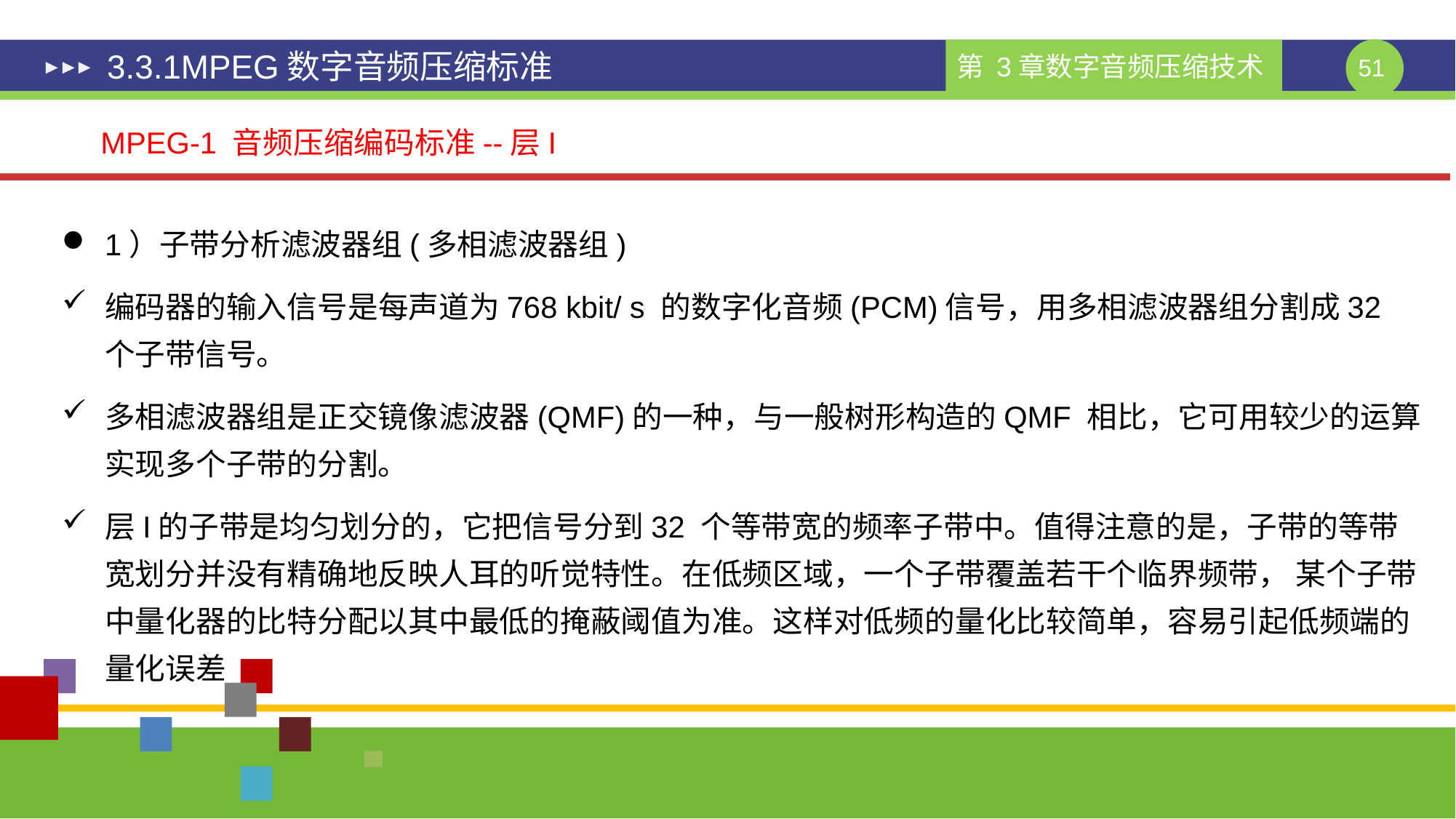

# 3.3.1MPEG数字音频压缩标准
MPEG-1 音频压缩编码标准--层I

1）子带分析滤波器组(多相滤波器组)
编码器的输入信号是每声道为768 kbit/ s 的数字化音频(PCM)信号，用多相滤波器组分割成32 个子带信号。
多相滤波器组是正交镜像滤波器(QMF)的一种，与一般树形构造的QMF 相比，它可用较少的运算实现多个子带的分割。
层I的子带是均匀划分的，它把信号分到32 个等带宽的频率子带中。值得注意的是，子带的等带宽划分并没有精确地反映人耳的听觉特性。在低频区域，一个子带覆盖若干个临界频带， 某个子带中量化器的比特分配以其中最低的掩蔽阈值为准。这样对低频的量化比较简单，容易引起低频端的量化误差